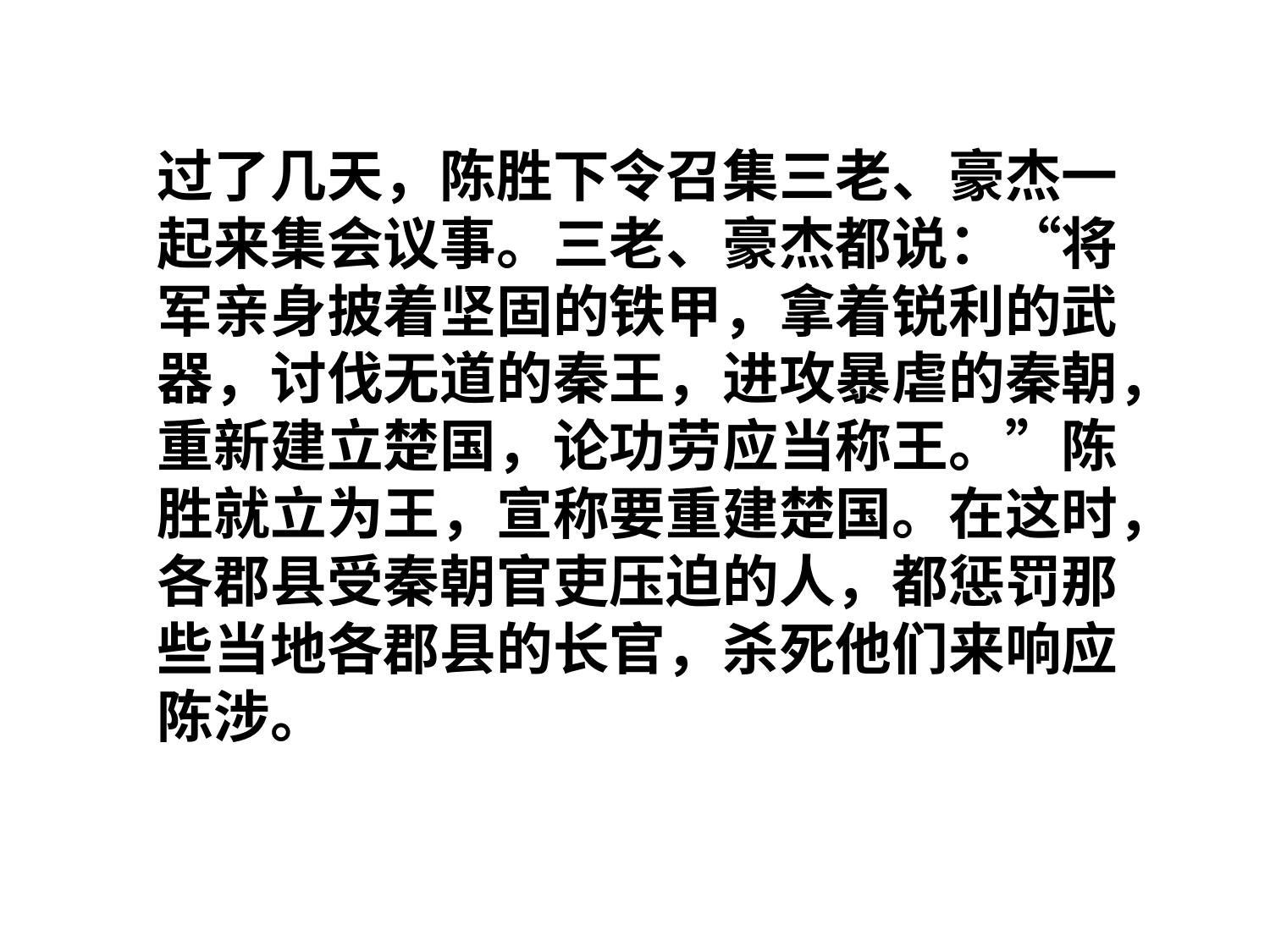

过了几天，陈胜下令召集三老、豪杰一起来集会议事。三老、豪杰都说：“将军亲身披着坚固的铁甲，拿着锐利的武器，讨伐无道的秦王，进攻暴虐的秦朝，重新建立楚国，论功劳应当称王。”陈胜就立为王，宣称要重建楚国。在这时，各郡县受秦朝官吏压迫的人，都惩罚那些当地各郡县的长官，杀死他们来响应陈涉。